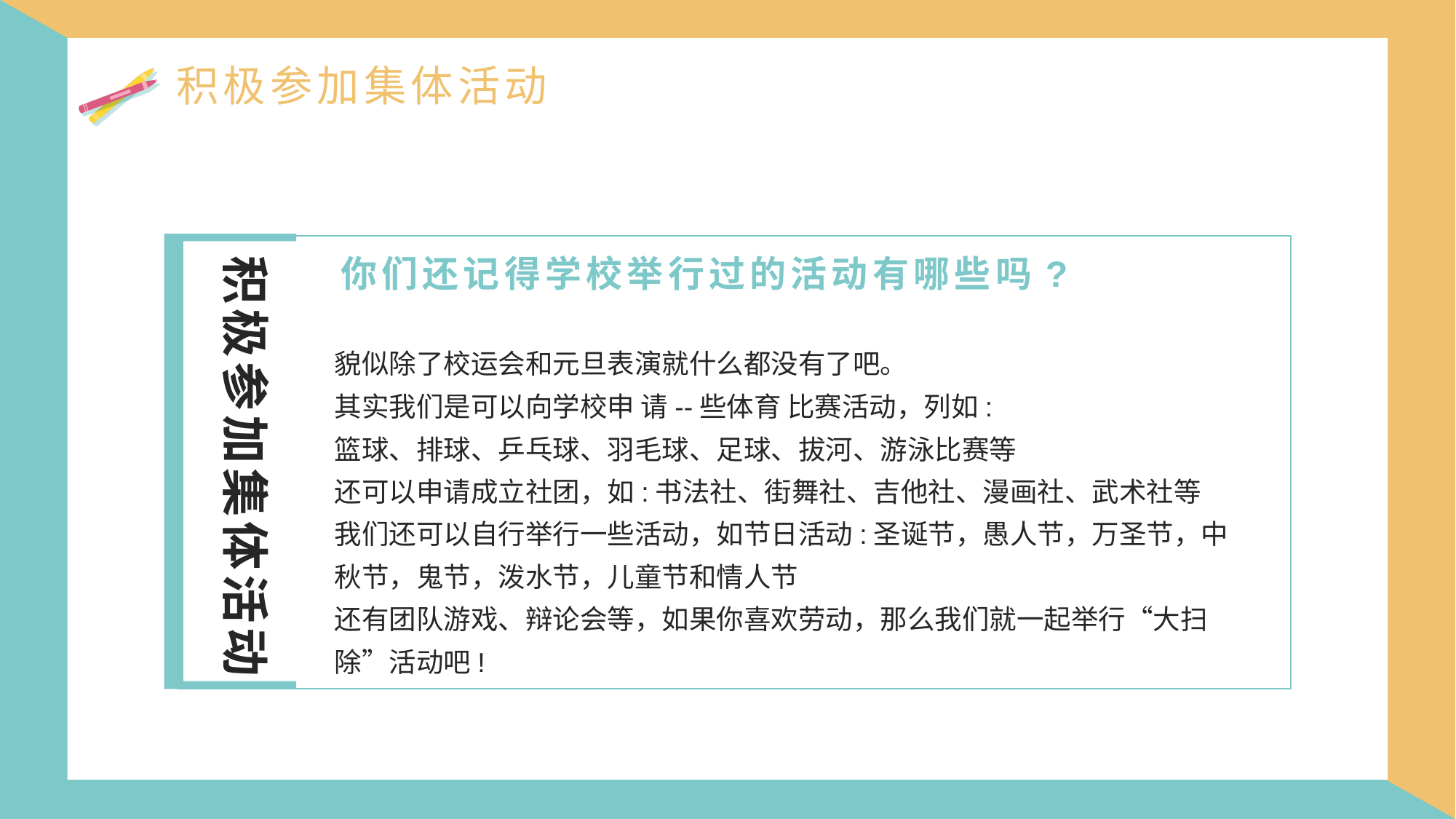

积极参加集体活动

你们还记得学校举行过的活动有哪些吗?
貌似除了校运会和元旦表演就什么都没有了吧。
其实我们是可以向学校申 请--些体育 比赛活动，列如:
篮球、排球、乒乓球、羽毛球、足球、拔河、游泳比赛等
还可以申请成立社团，如:书法社、街舞社、吉他社、漫画社、武术社等
我们还可以自行举行一些活动，如节日活动:圣诞节，愚人节，万圣节，中秋节，鬼节，泼水节，儿童节和情人节
还有团队游戏、辩论会等，如果你喜欢劳动，那么我们就一起举行“大扫除”活动吧!